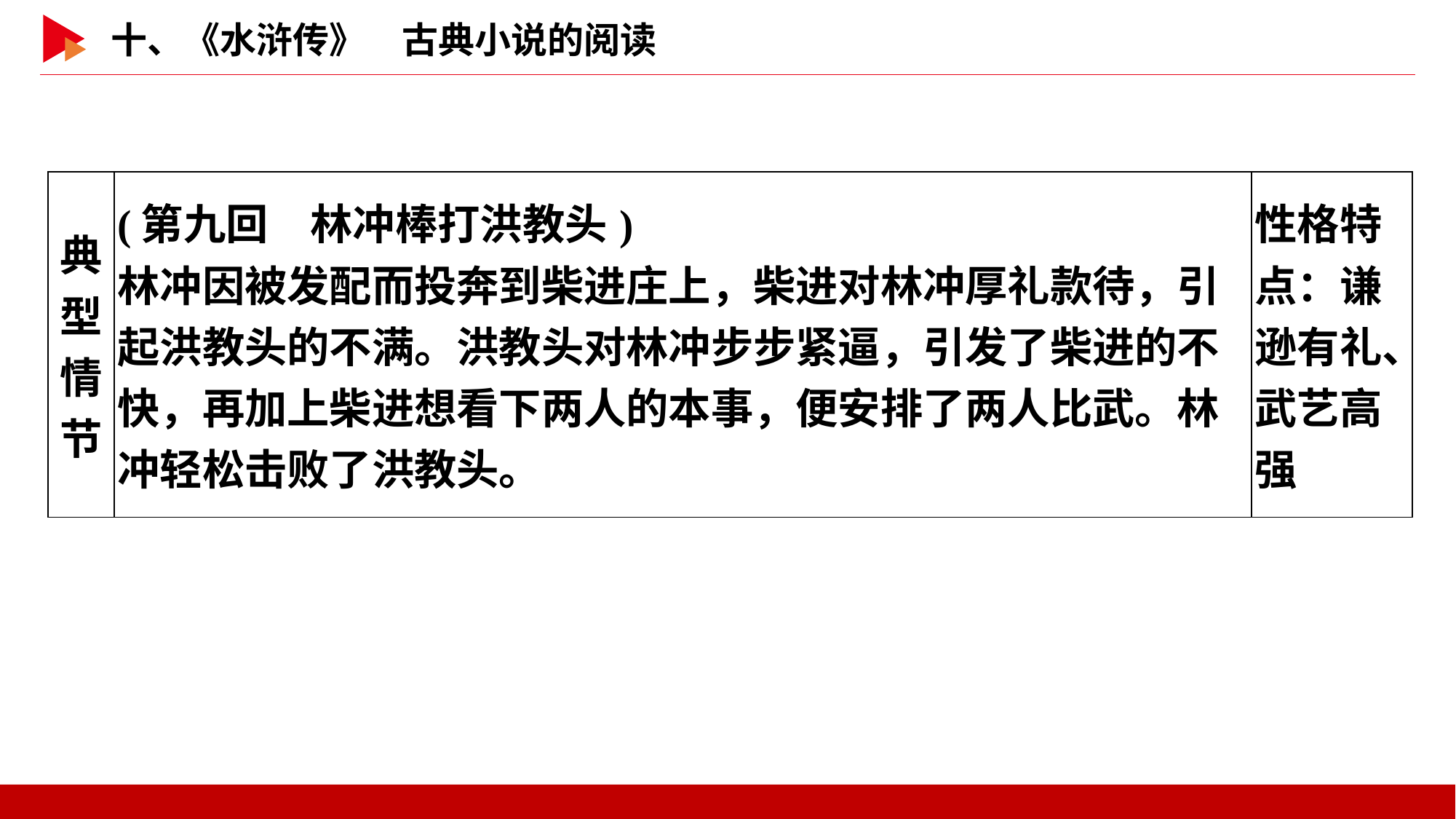

| 典型情节 | (第九回　林冲棒打洪教头) 林冲因被发配而投奔到柴进庄上，柴进对林冲厚礼款待，引起洪教头的不满。洪教头对林冲步步紧逼，引发了柴进的不快，再加上柴进想看下两人的本事，便安排了两人比武。林冲轻松击败了洪教头。 | 性格特点：谦逊有礼、武艺高强 |
| --- | --- | --- |